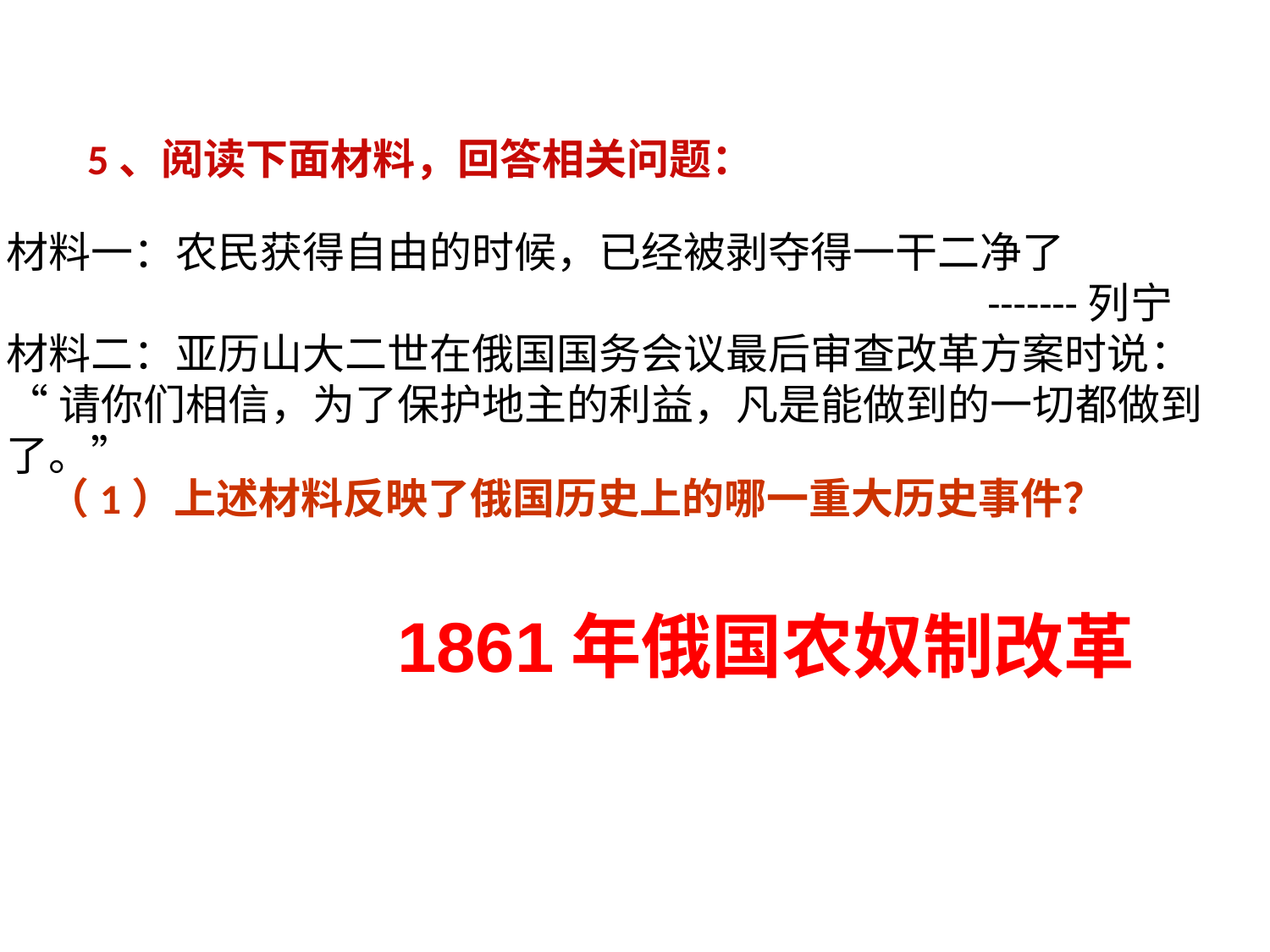

5、阅读下面材料，回答相关问题：
材料一：农民获得自由的时候，已经被剥夺得一干二净了
                                                                                                       -------列宁
材料二：亚历山大二世在俄国国务会议最后审查改革方案时说：
“请你们相信，为了保护地主的利益，凡是能做到的一切都做到了。”
（1）上述材料反映了俄国历史上的哪一重大历史事件？
1861年俄国农奴制改革